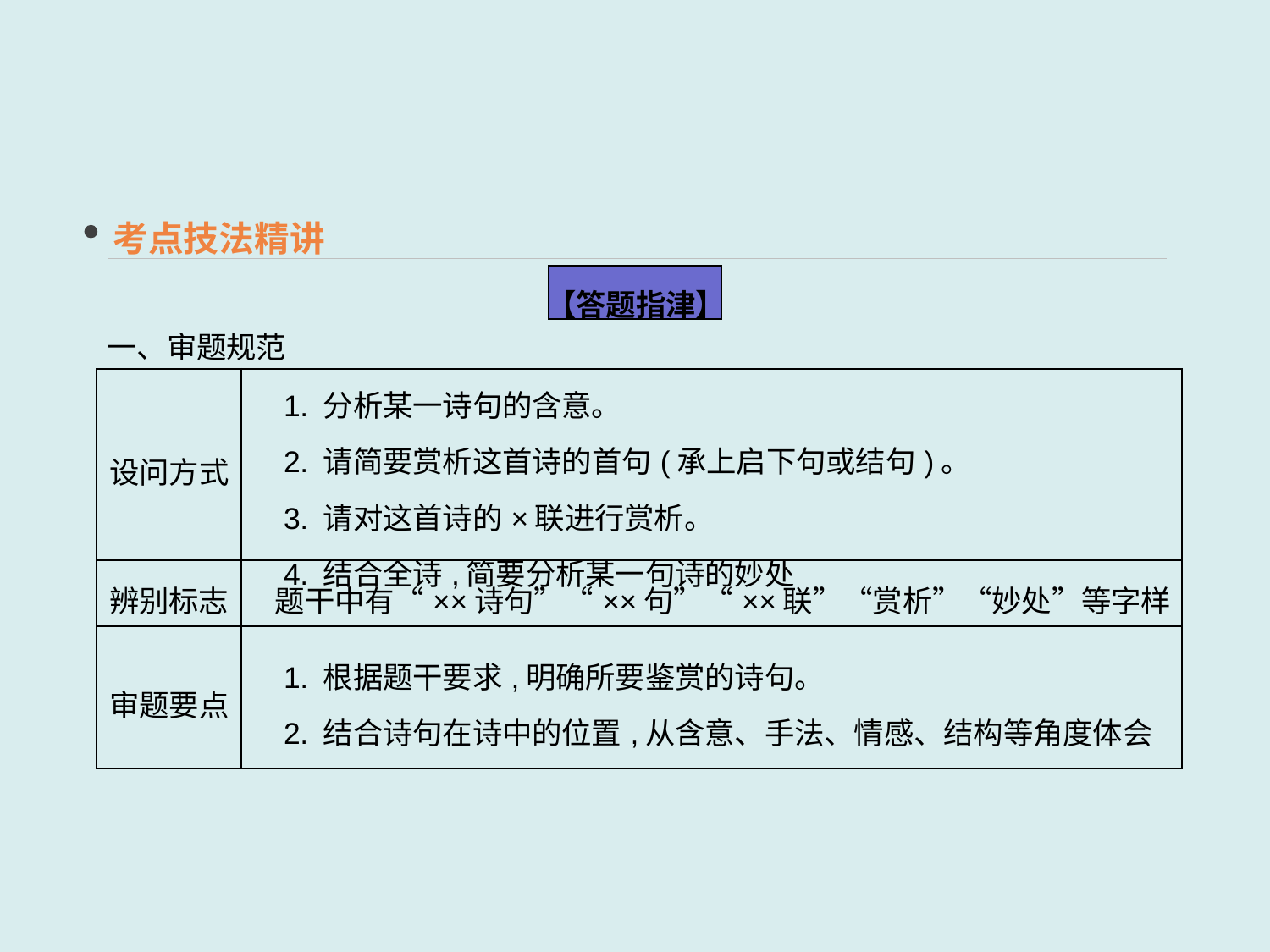

考点技法精讲

一、审题规范

【答题指津】

| 设问方式 | 1. 分析某一诗句的含意。 　2. 请简要赏析这首诗的首句(承上启下句或结句)。 　3. 请对这首诗的×联进行赏析。 　4. 结合全诗,简要分析某一句诗的妙处 |
| --- | --- |
| 辨别标志 | 题干中有“××诗句”“××句”“××联”“赏析”“妙处”等字样 |
| 审题要点 | 1. 根据题干要求,明确所要鉴赏的诗句。 　2. 结合诗句在诗中的位置,从含意、手法、情感、结构等角度体会 |